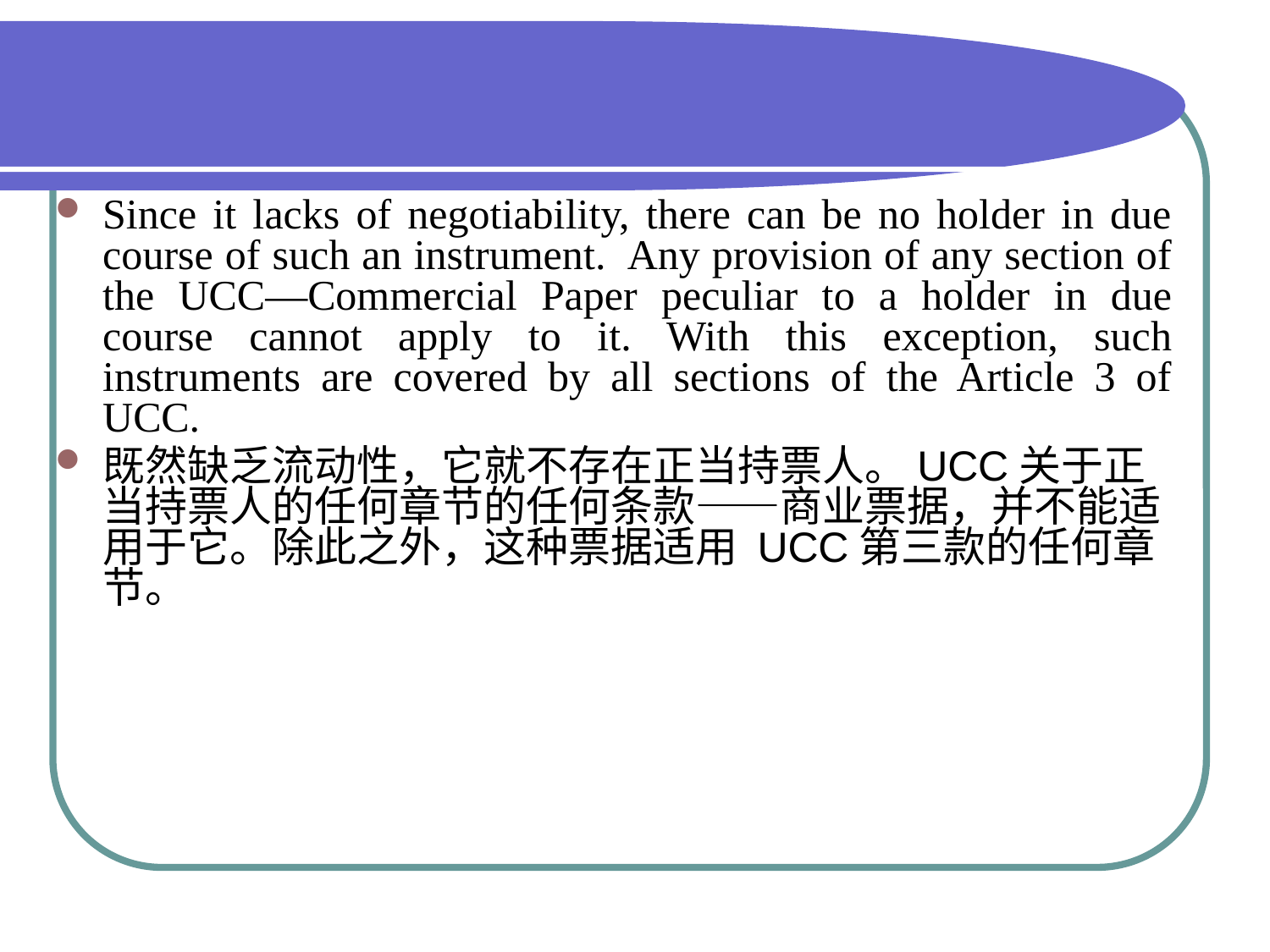

#
Since it lacks of negotiability, there can be no holder in due course of such an instrument.  Any provision of any section of the UCC—Commercial Paper peculiar to a holder in due course cannot apply to it. With this exception, such instruments are covered by all sections of the Article 3 of UCC.
既然缺乏流动性，它就不存在正当持票人。UCC关于正当持票人的任何章节的任何条款——商业票据，并不能适用于它。除此之外，这种票据适用 UCC第三款的任何章节。